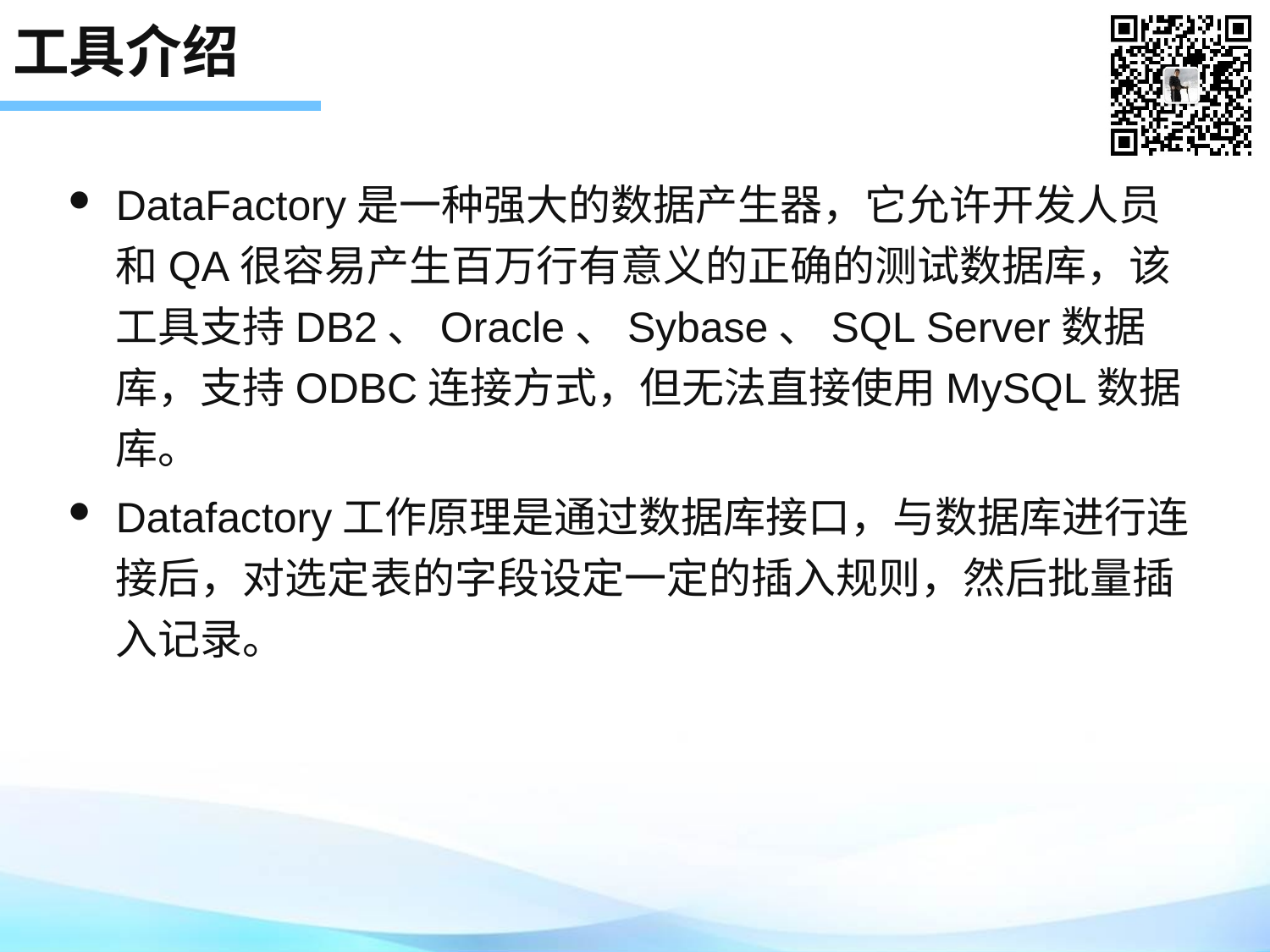

# 工具介绍
DataFactory是一种强大的数据产生器，它允许开发人员和QA很容易产生百万行有意义的正确的测试数据库，该工具支持DB2、Oracle、Sybase、SQL Server数据库，支持ODBC连接方式，但无法直接使用MySQL数据库。
Datafactory工作原理是通过数据库接口，与数据库进行连接后，对选定表的字段设定一定的插入规则，然后批量插入记录。